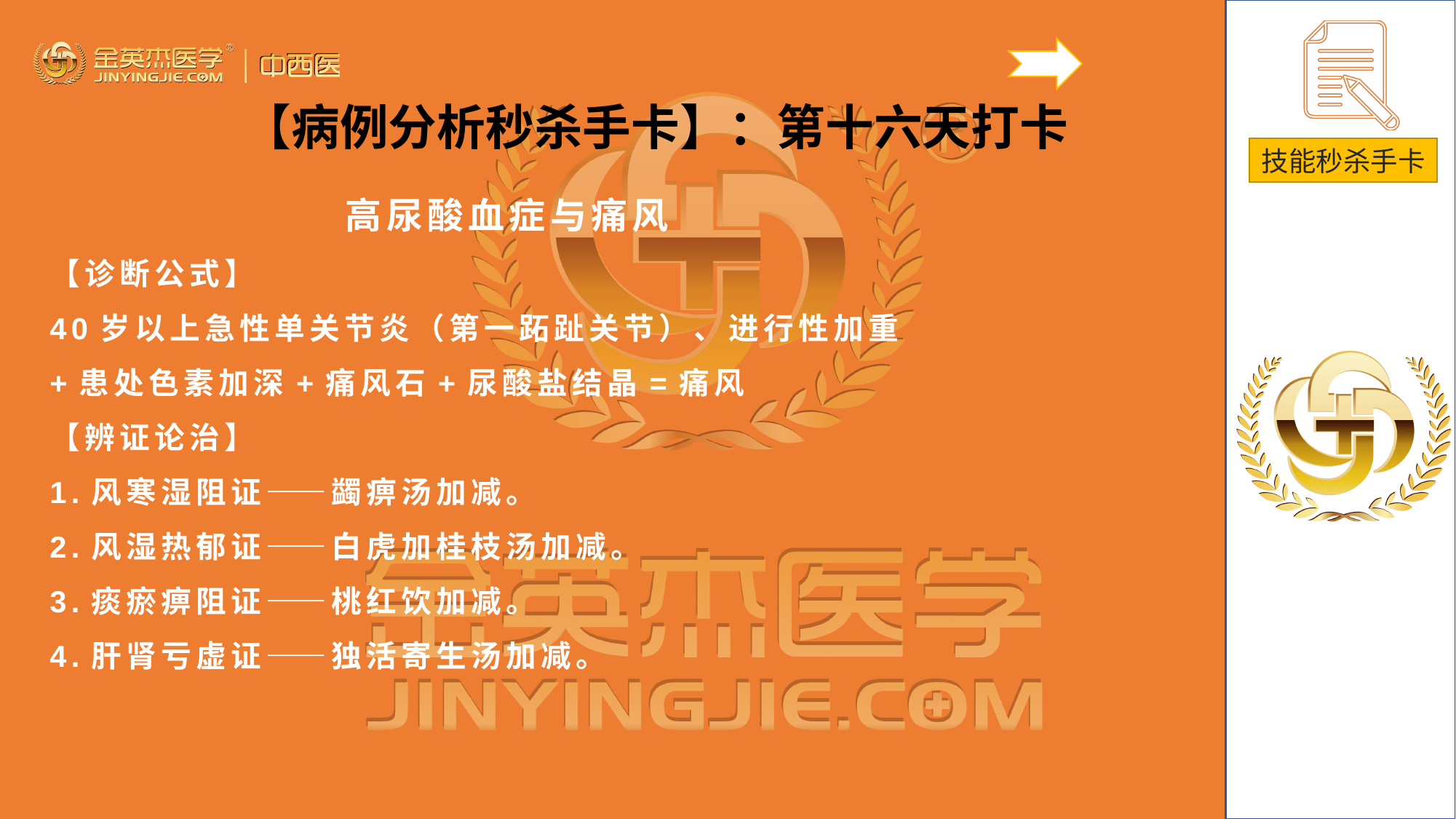

【病例分析秒杀手卡】：第十六天打卡
高尿酸血症与痛风
【诊断公式】
40岁以上急性单关节炎（第一跖趾关节）、进行性加重+患处色素加深+痛风石+尿酸盐结晶=痛风
【辨证论治】
1.风寒湿阻证——蠲痹汤加减。
2.风湿热郁证——白虎加桂枝汤加减。
3.痰瘀痹阻证——桃红饮加减。
4.肝肾亏虚证——独活寄生汤加减。